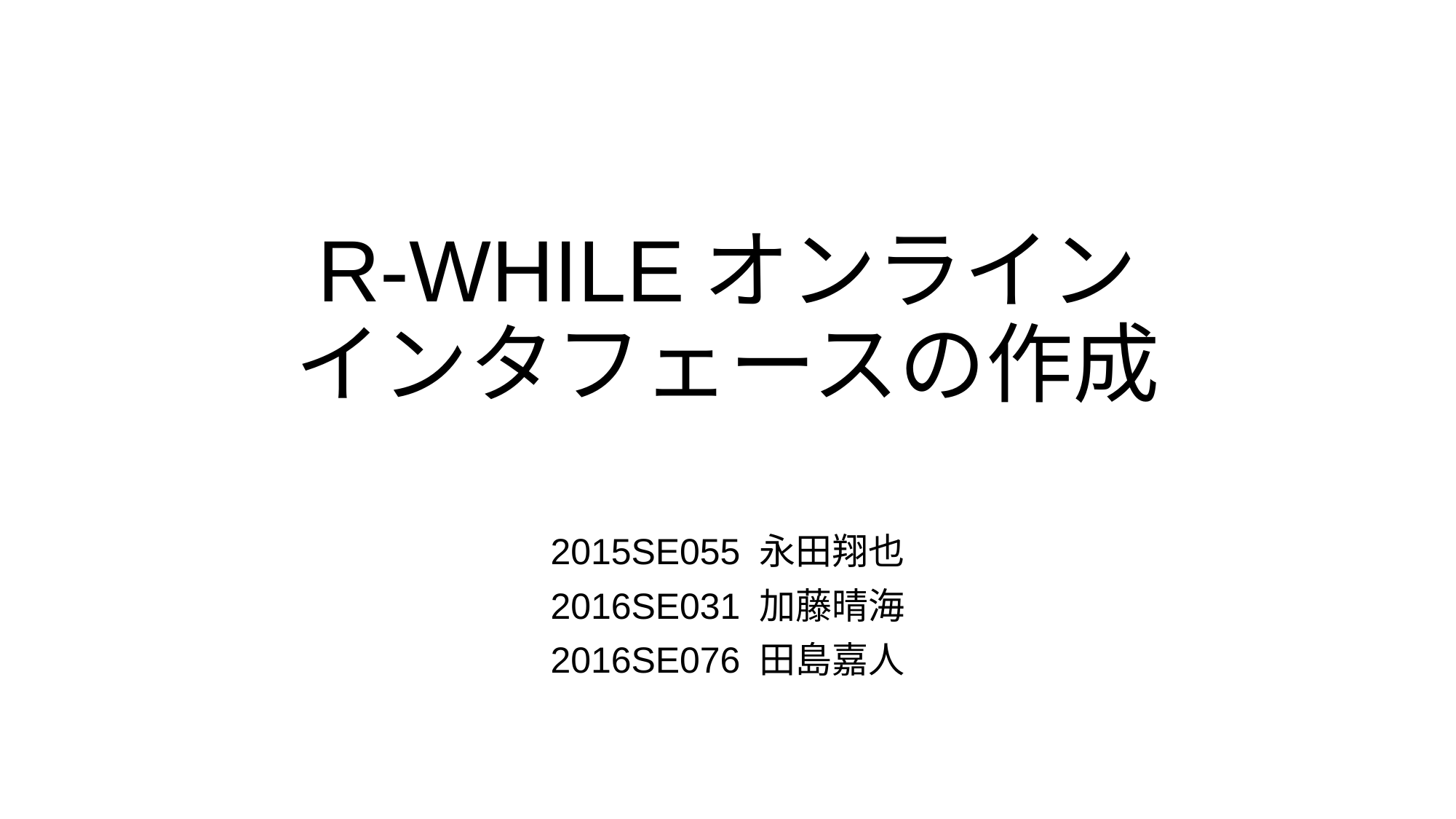

# R-WHILEオンラインインタフェースの作成
2015SE055 永田翔也
2016SE031 加藤晴海
2016SE076 田島嘉人